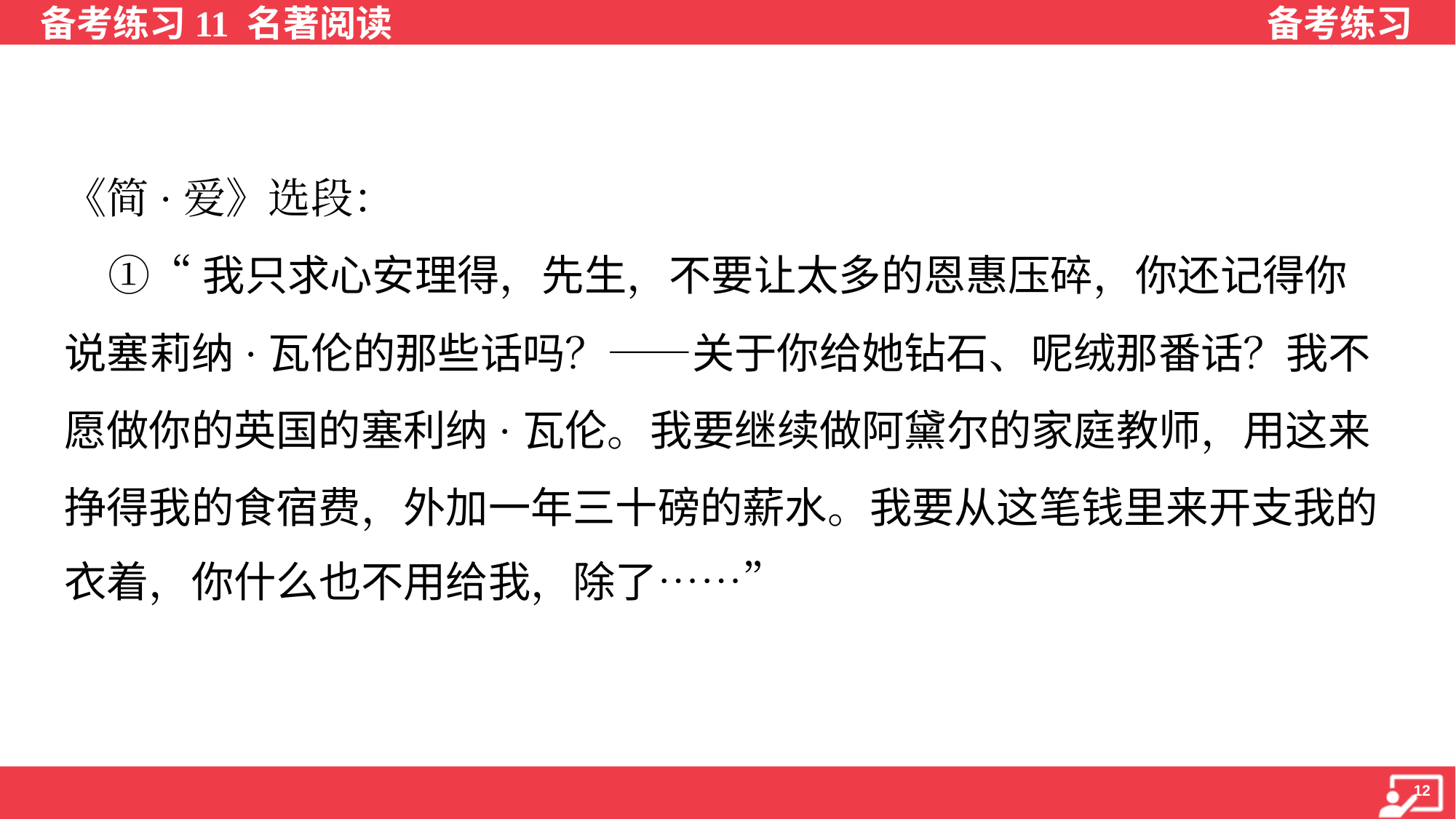

《简·爱》选段：
    ①“我只求心安理得，先生，不要让太多的恩惠压碎，你还记得你
说塞莉纳·瓦伦的那些话吗？——关于你给她钻石、呢绒那番话？我不
愿做你的英国的塞利纳·瓦伦。我要继续做阿黛尔的家庭教师，用这来
挣得我的食宿费，外加一年三十磅的薪水。我要从这笔钱里来开支我的
衣着，你什么也不用给我，除了……”